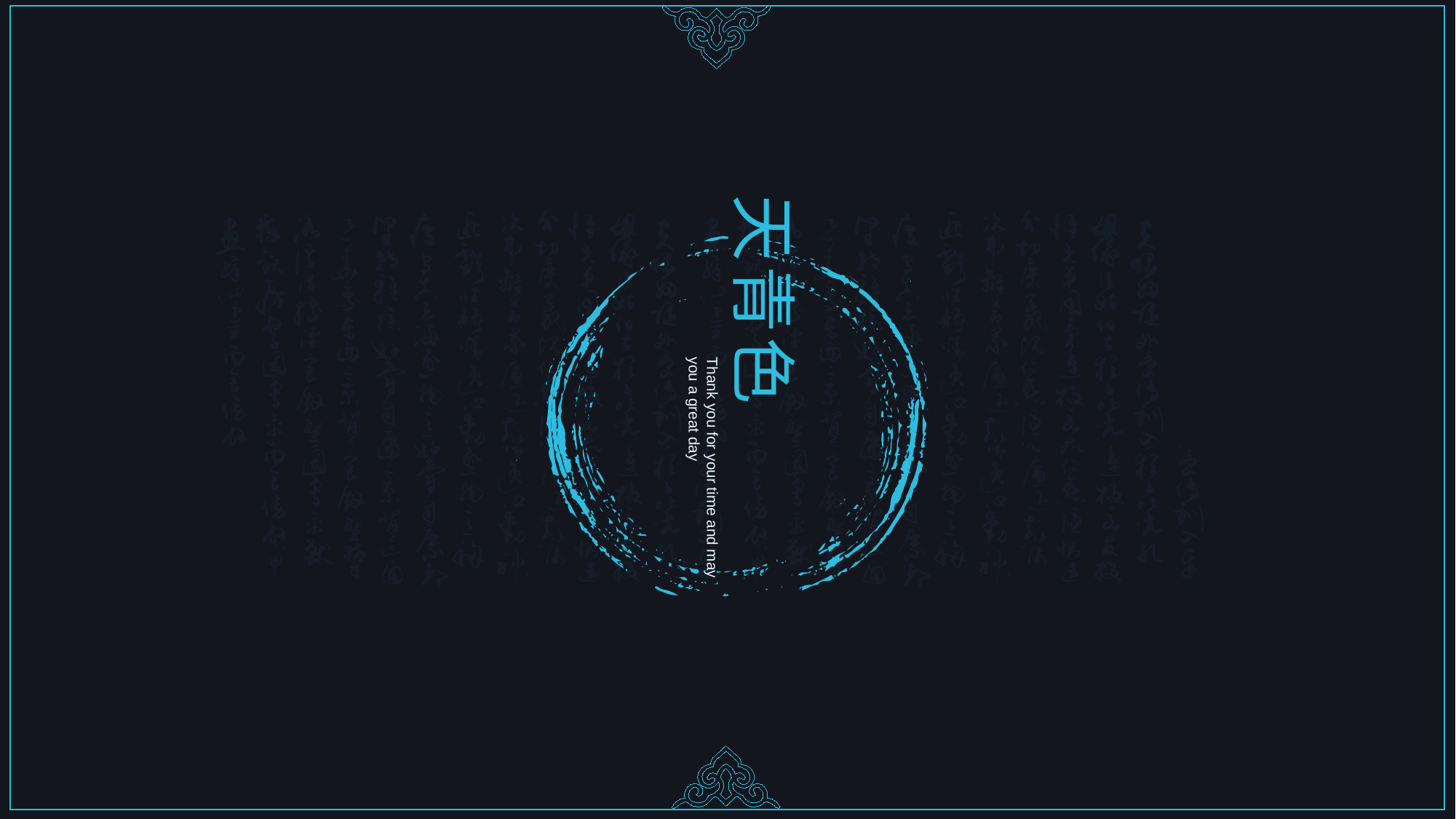

天青色

Thank you for your time and may you a great day